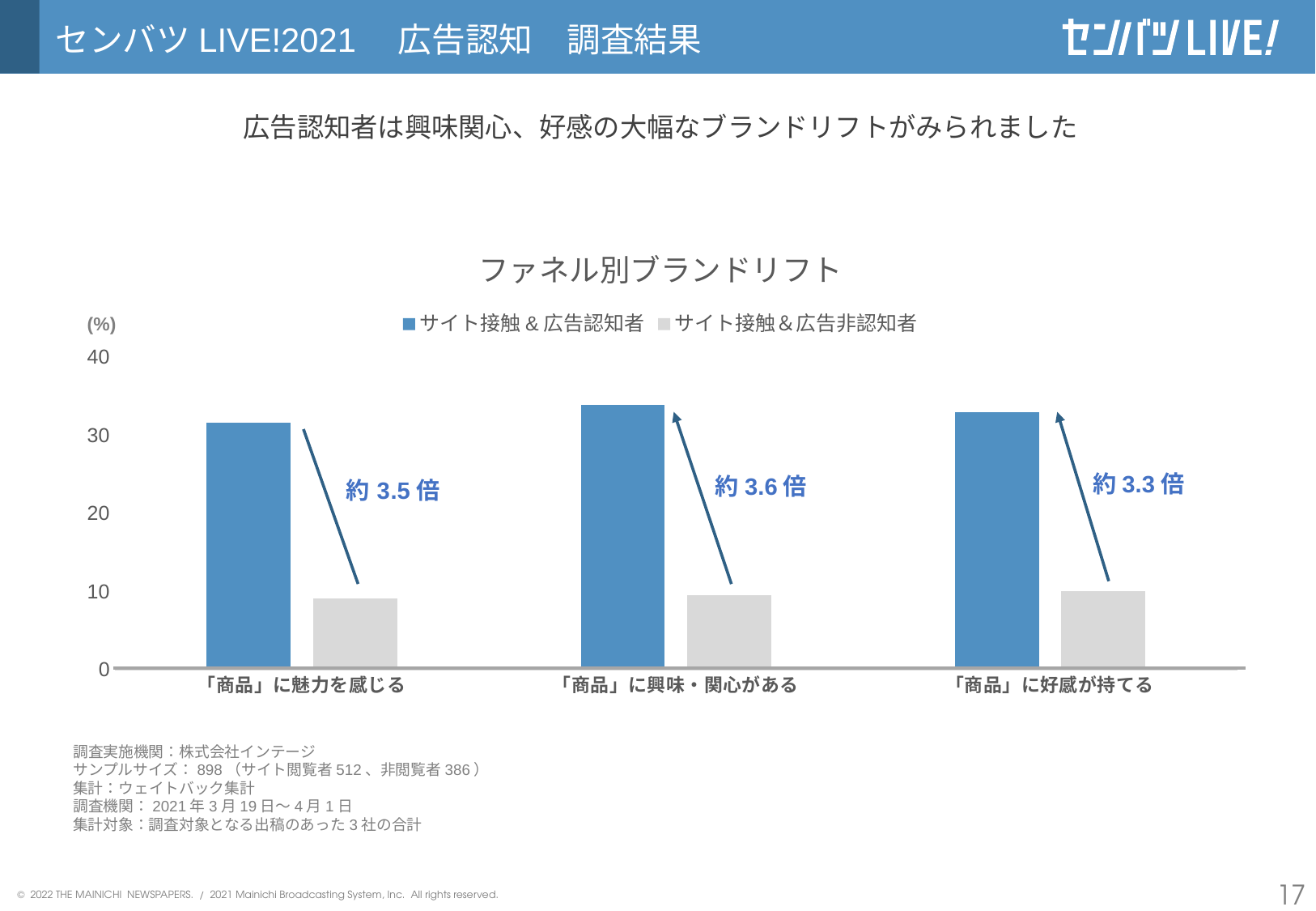

センバツLIVE!2021　広告認知　調査結果
広告認知者は興味関心、好感の大幅なブランドリフトがみられました

### Chart: ファネル別ブランドリフト

| Category | サイト接触&広告認知者 | サイト接触＆広告非認知者 |
|---|---|---|
| 「商品」に魅力を感じる | 31.6 | 9.1 |
| 「商品」に興味・関心がある | 33.9 | 9.5 |
| 「商品」に好感が持てる | 33.0 | 10.1 |
(%)
約3.3倍
約3.6倍
調査実施機関：株式会社インテージ
サンプルサイズ：898（サイト閲覧者512、非閲覧者386）
集計：ウェイトバック集計
調査機関：2021年3月19日～4月1日
集計対象：調査対象となる出稿のあった3社の合計